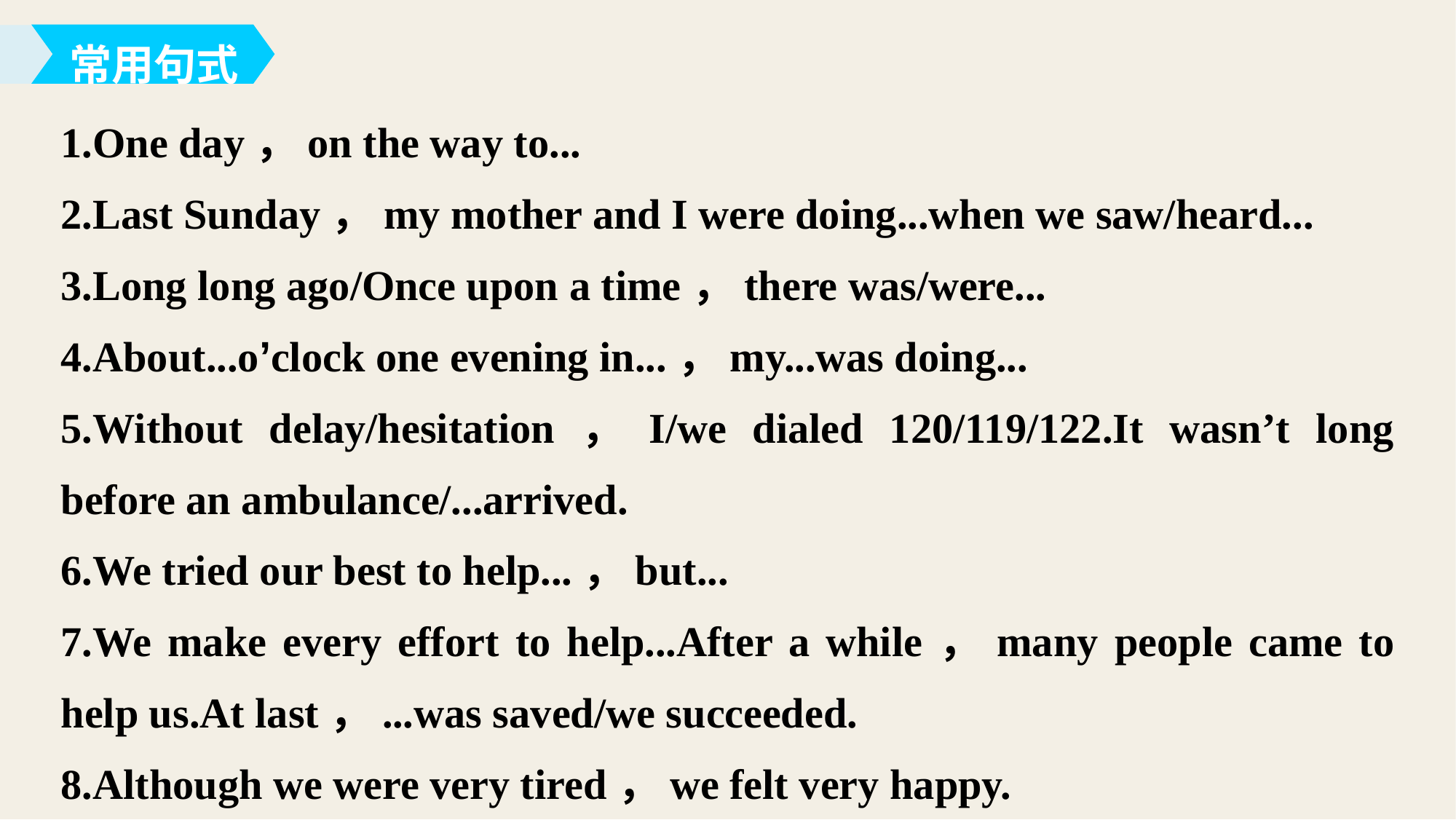

常用句式

1.One day，on the way to...
2.Last Sunday，my mother and I were doing...when we saw/heard...
3.Long long ago/Once upon a time，there was/were...
4.About...o’clock one evening in...，my...was doing...
5.Without delay/hesitation，I/we dialed 120/119/122.It wasn’t long before an ambulance/...arrived.
6.We tried our best to help...，but...
7.We make every effort to help...After a while，many people came to help us.At last，...was saved/we succeeded.
8.Although we were very tired，we felt very happy.